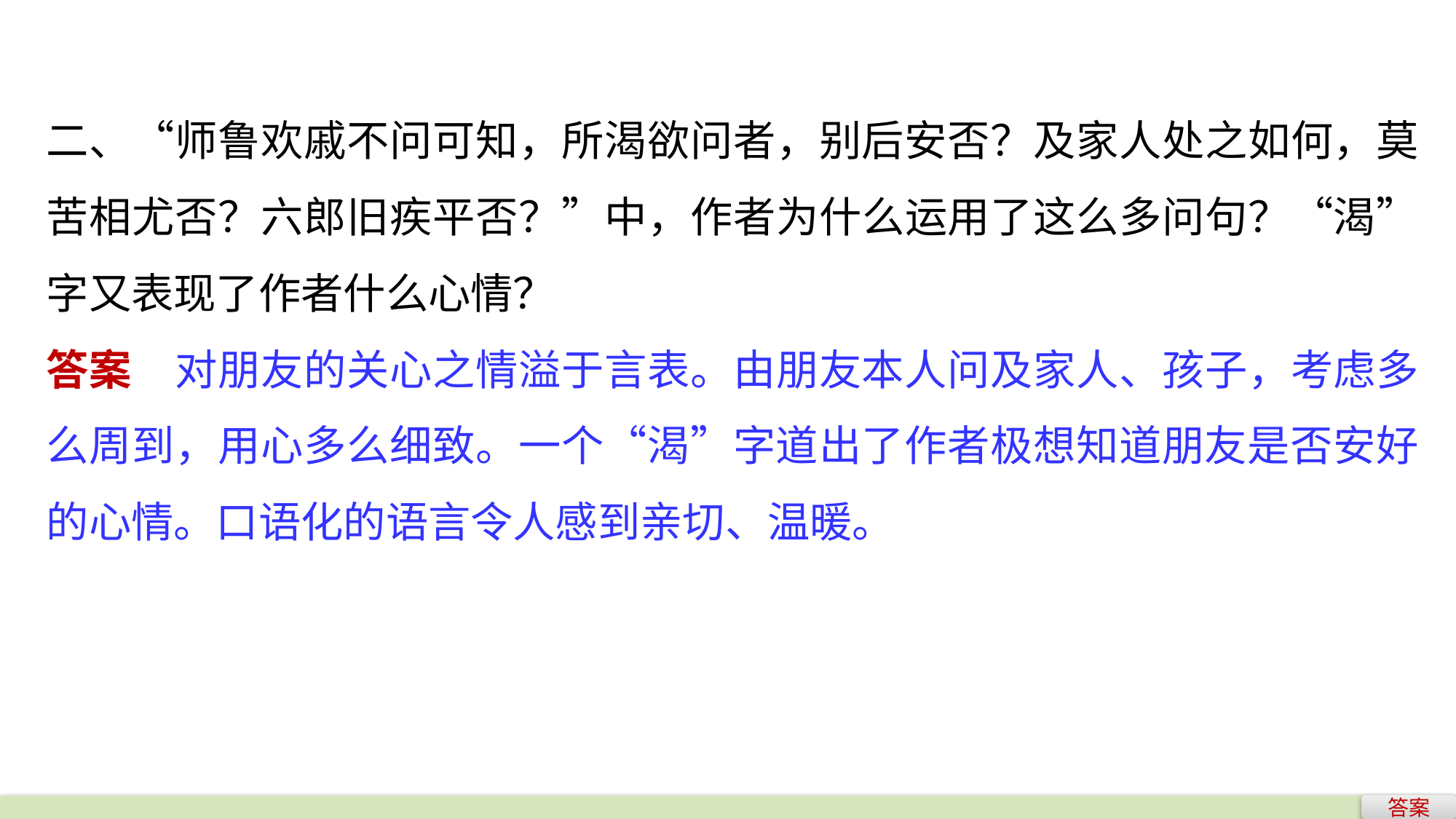

二、“师鲁欢戚不问可知，所渴欲问者，别后安否？及家人处之如何，莫苦相尤否？六郎旧疾平否？”中，作者为什么运用了这么多问句？“渴”字又表现了作者什么心情？
答案　对朋友的关心之情溢于言表。由朋友本人问及家人、孩子，考虑多么周到，用心多么细致。一个“渴”字道出了作者极想知道朋友是否安好的心情。口语化的语言令人感到亲切、温暖。
答案